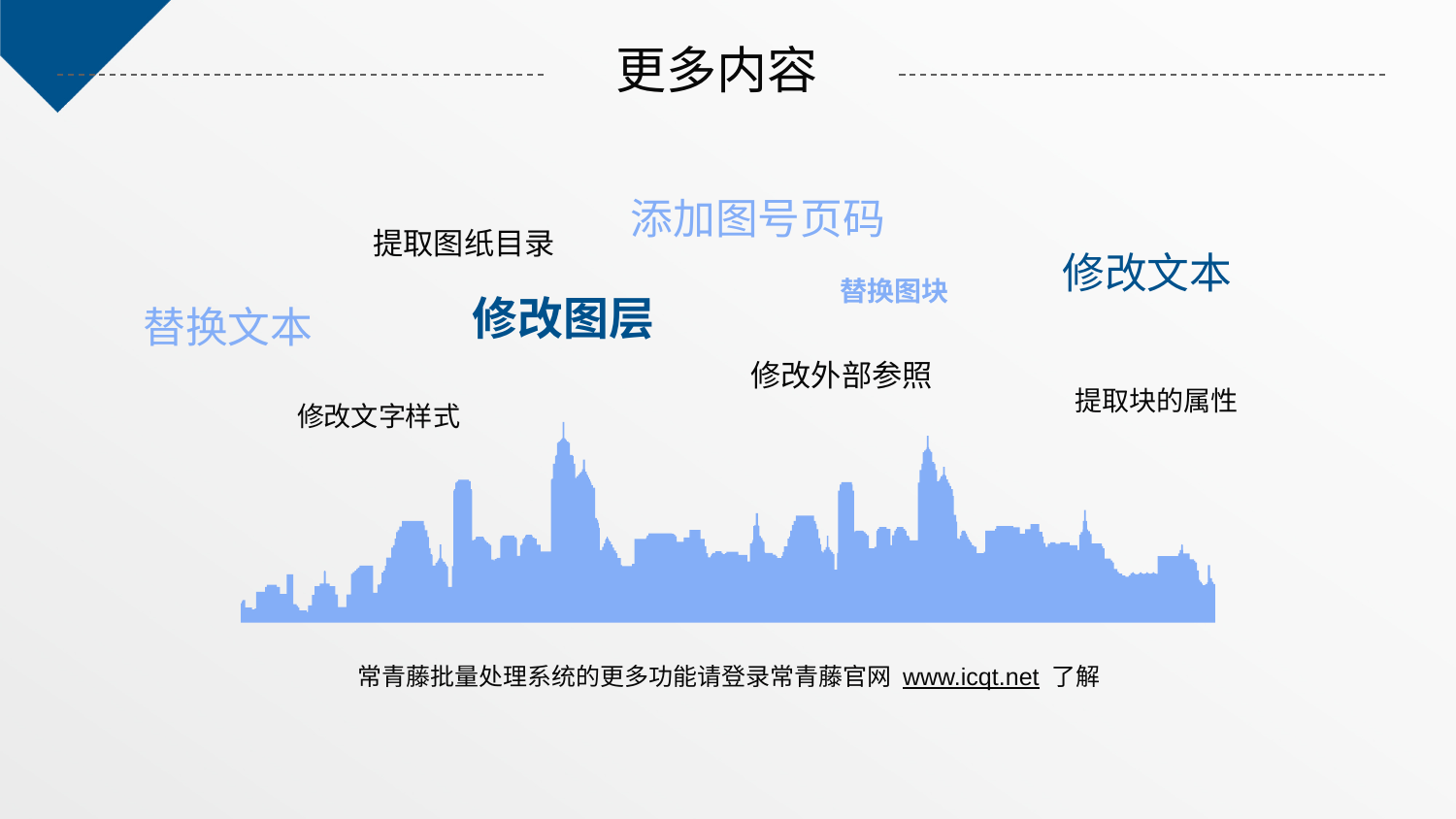

更多内容
添加图号页码
提取图纸目录
修改文本
替换图块
修改图层
替换文本
修改外部参照
提取块的属性
修改文字样式

常青藤批量处理系统的更多功能请登录常青藤官网 www.icqt.net 了解